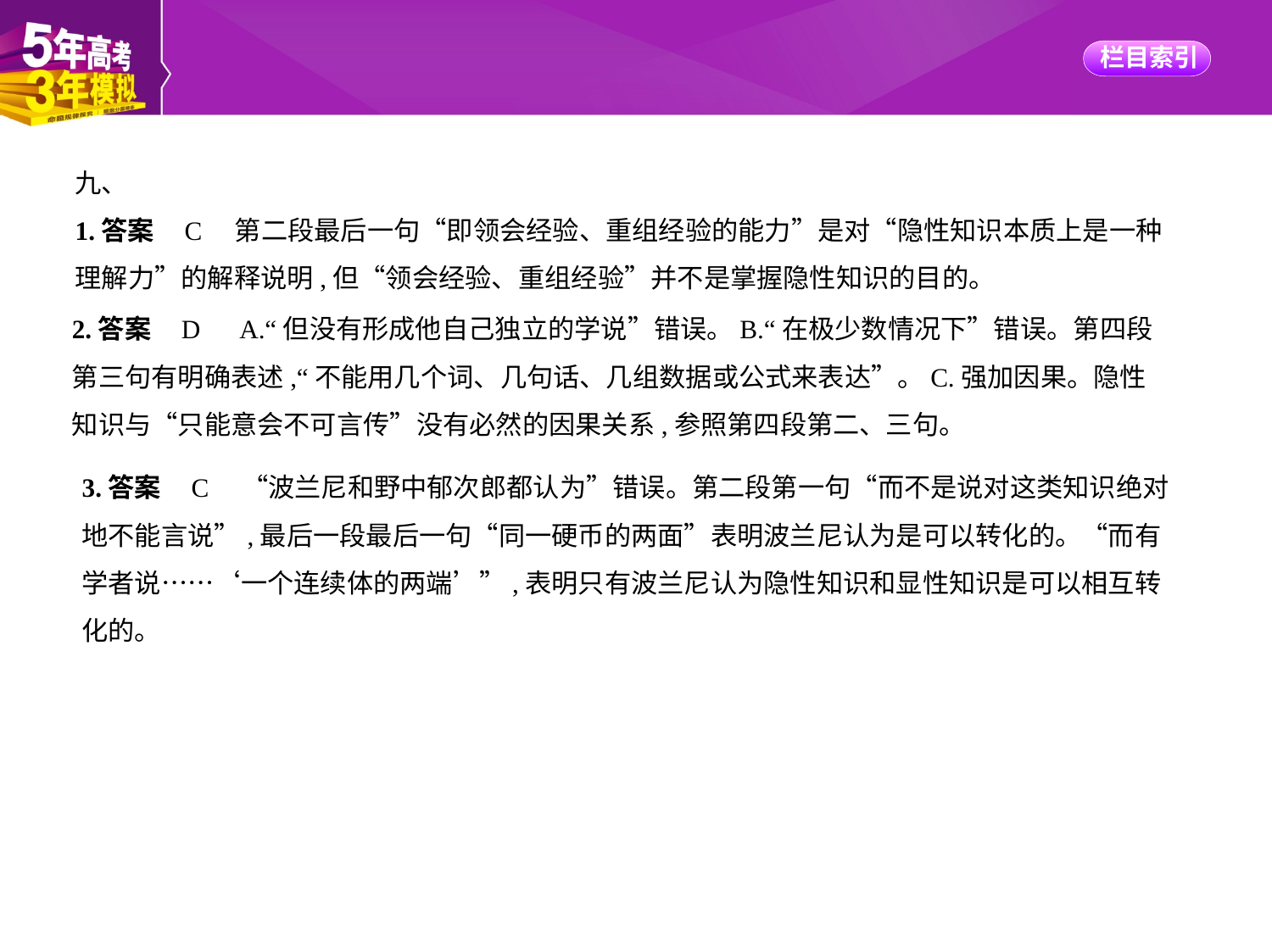

九、
1.答案    C　第二段最后一句“即领会经验、重组经验的能力”是对“隐性知识本质上是一种
理解力”的解释说明,但“领会经验、重组经验”并不是掌握隐性知识的目的。
2.答案    D　A.“但没有形成他自己独立的学说”错误。B.“在极少数情况下”错误。第四段
第三句有明确表述,“不能用几个词、几句话、几组数据或公式来表达”。C.强加因果。隐性
知识与“只能意会不可言传”没有必然的因果关系,参照第四段第二、三句。
3.答案    C　“波兰尼和野中郁次郎都认为”错误。第二段第一句“而不是说对这类知识绝对
地不能言说”,最后一段最后一句“同一硬币的两面”表明波兰尼认为是可以转化的。“而有
学者说……‘一个连续体的两端’”,表明只有波兰尼认为隐性知识和显性知识是可以相互转
化的。